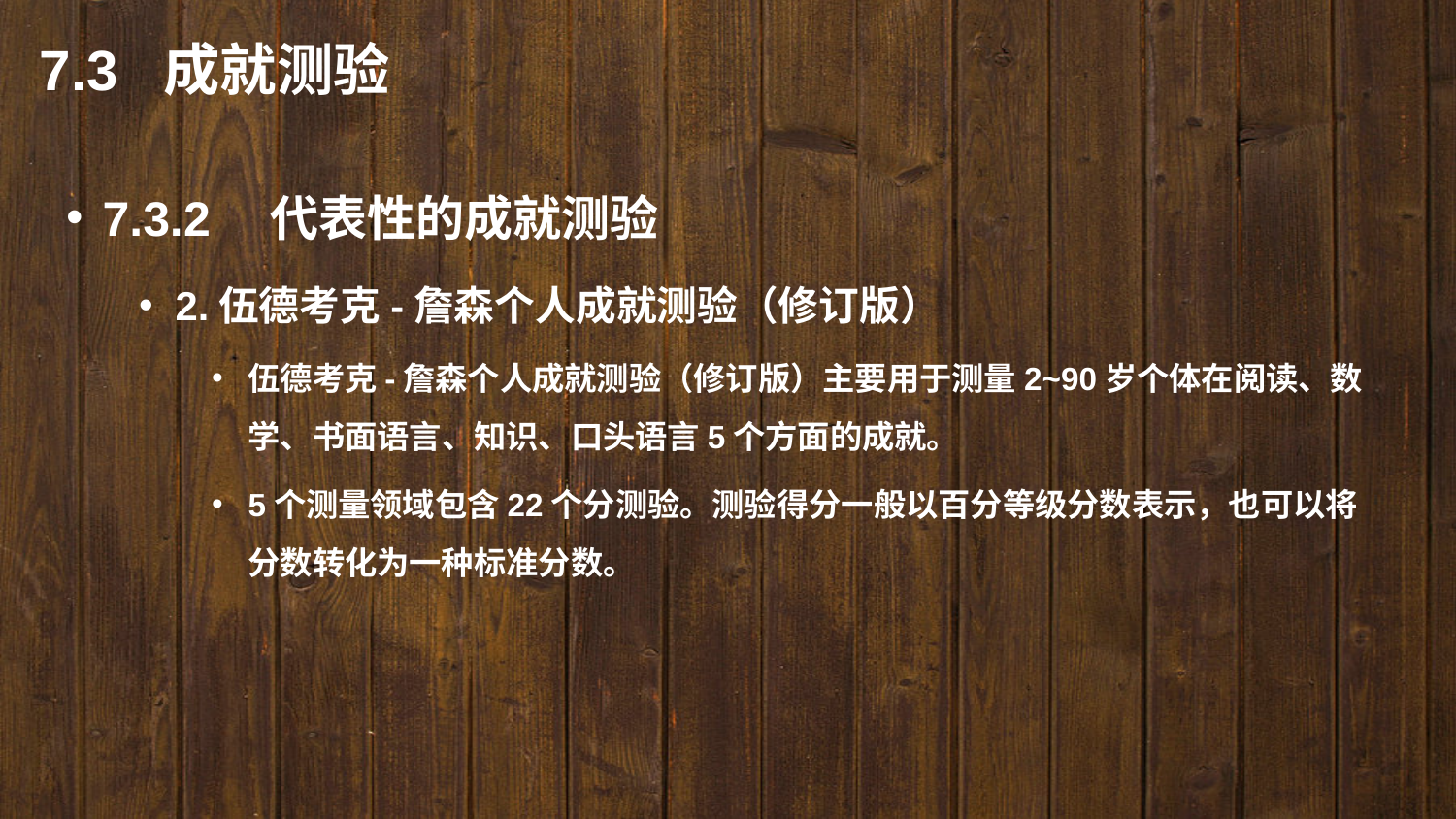

7.3  成就测验
7.3.2　代表性的成就测验
2.伍德考克-詹森个人成就测验（修订版）
伍德考克-詹森个人成就测验（修订版）主要用于测量2~90岁个体在阅读、数学、书面语言、知识、口头语言5个方面的成就。
5个测量领域包含22个分测验。测验得分一般以百分等级分数表示，也可以将分数转化为一种标准分数。